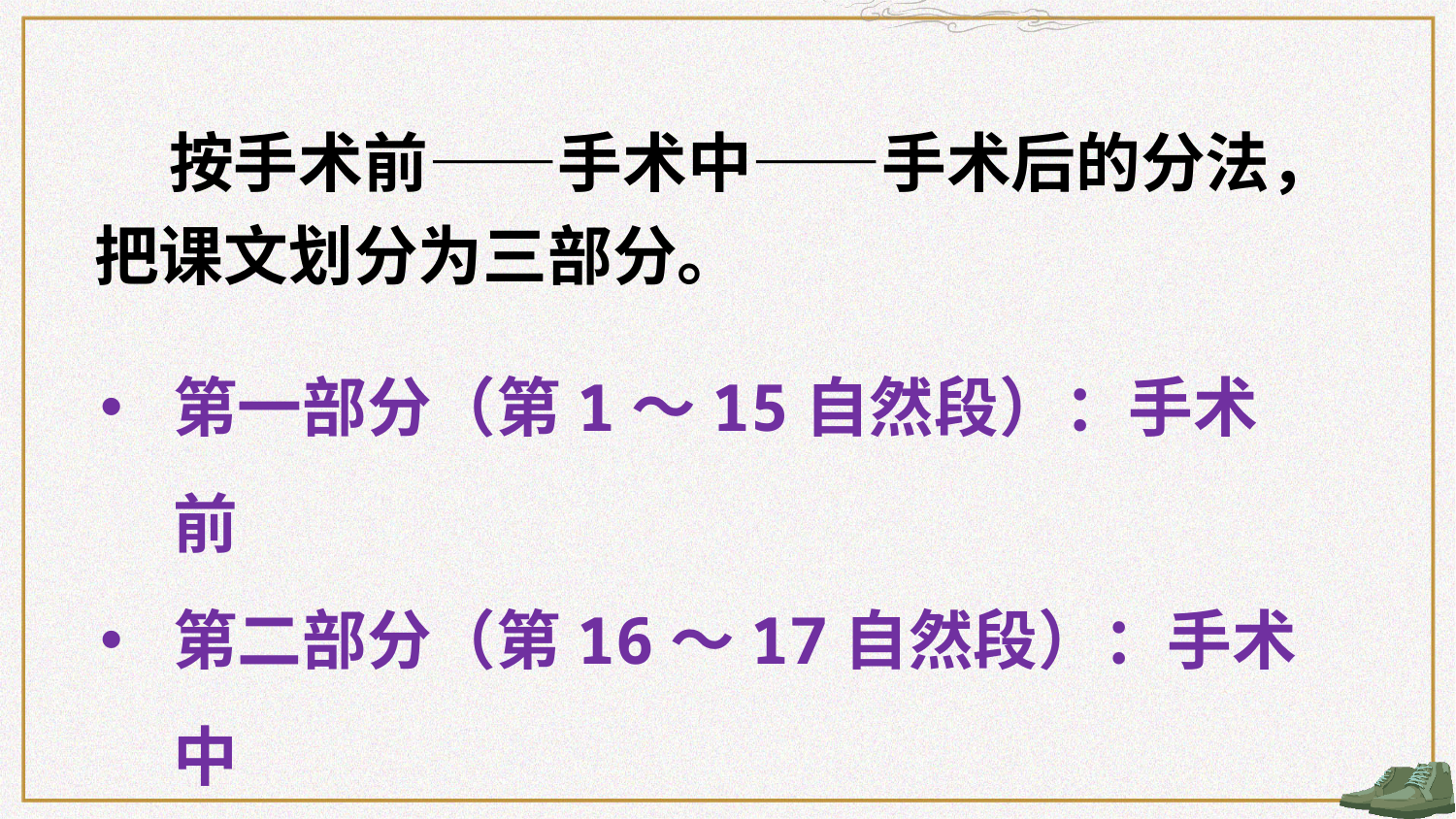

按手术前——手术中——手术后的分法，把课文划分为三部分。
第一部分（第1～15自然段）：手术前
第二部分（第16～17自然段）：手术中
第三部分（第18～26自然段）：手术后